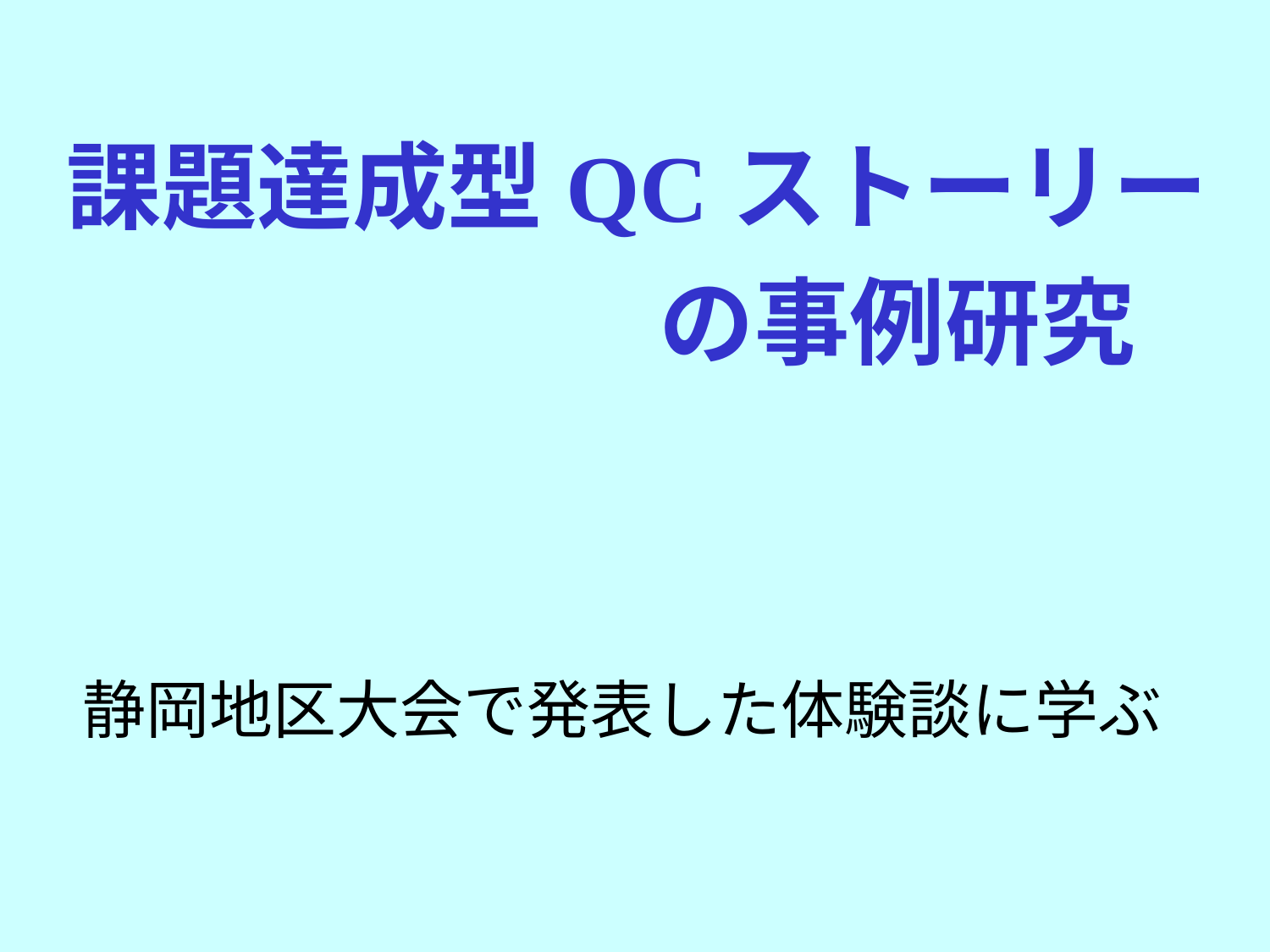

課題達成型QCストーリー
の事例研究
静岡地区大会で発表した体験談に学ぶ
ＱＣサークル静岡地区
２００６年度版